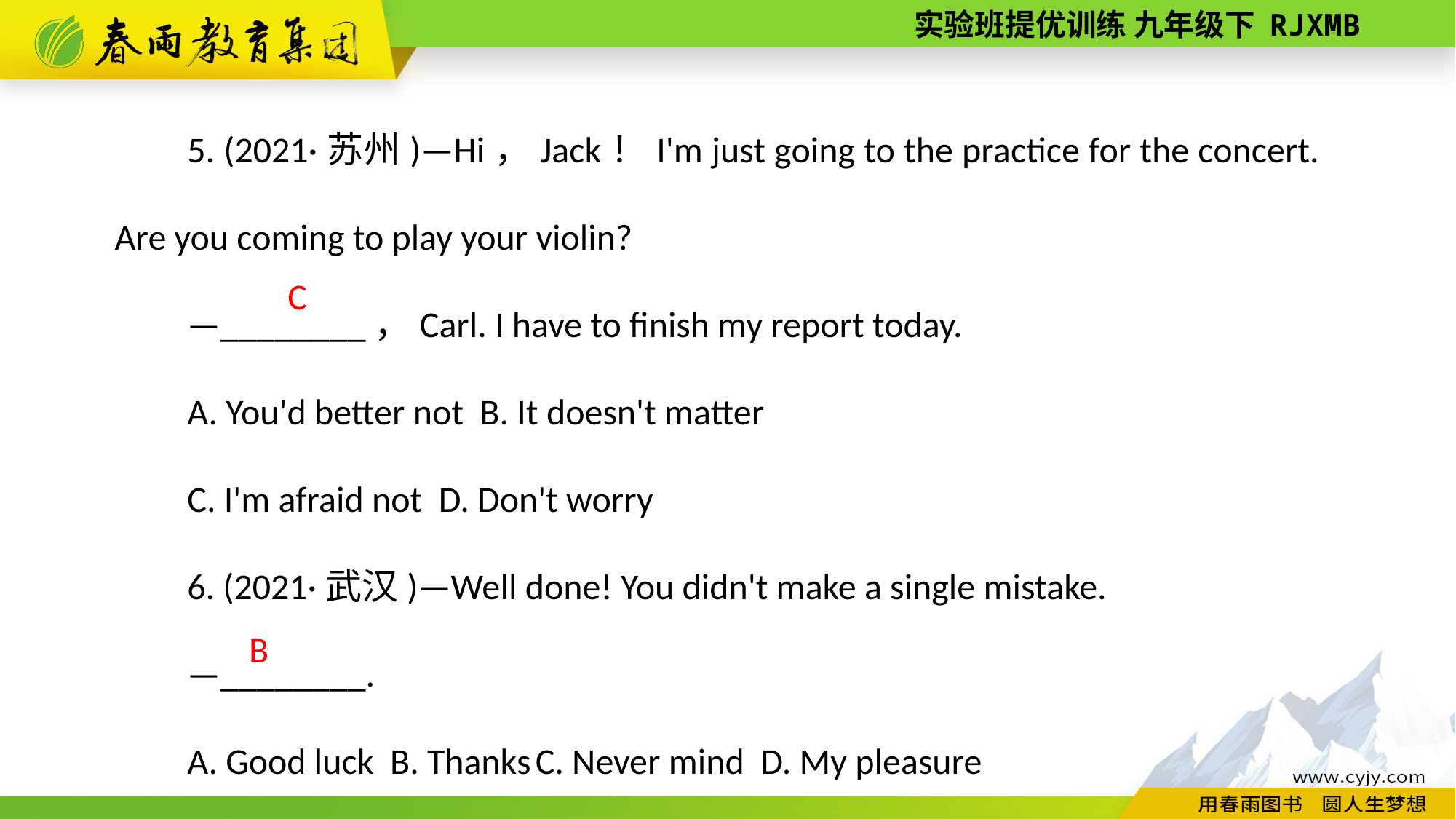

5. (2021·苏州)—Hi，Jack！I'm just going to the practice for the concert. Are you coming to play your violin?
—________，Carl. I have to finish my report today.
A. You'd better not  B. It doesn't matter
C. I'm afraid not  D. Don't worry
6. (2021·武汉)—Well done! You didn't make a single mistake.
—________.
A. Good luck  B. Thanks C. Never mind  D. My pleasure
C
B